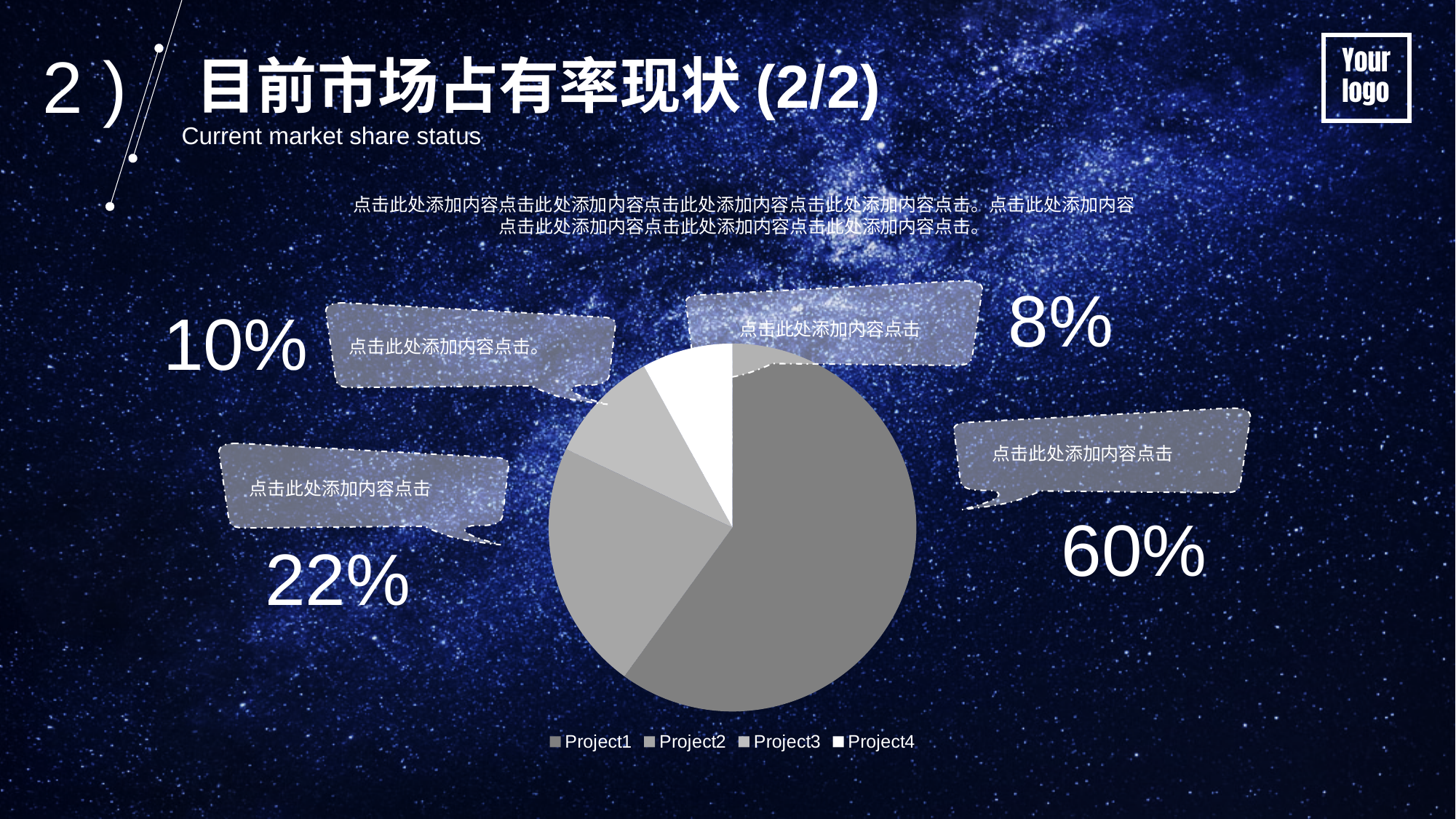

2 )
目前市场占有率现状(2/2)
Current market share status
点击此处添加内容点击此处添加内容点击此处添加内容点击此处添加内容点击。点击此处添加内容点击此处添加内容点击此处添加内容点击此处添加内容点击。
8%

10%

点击此处添加内容点击
点击此处添加内容点击。

### Chart

| Category | 销售额 |
|---|---|
| Project1 | 60.0 |
| Project2 | 22.0 |
| Project3 | 10.0 |
| Project4 | 8.0 |
点击此处添加内容点击

点击此处添加内容点击
60%
22%
.